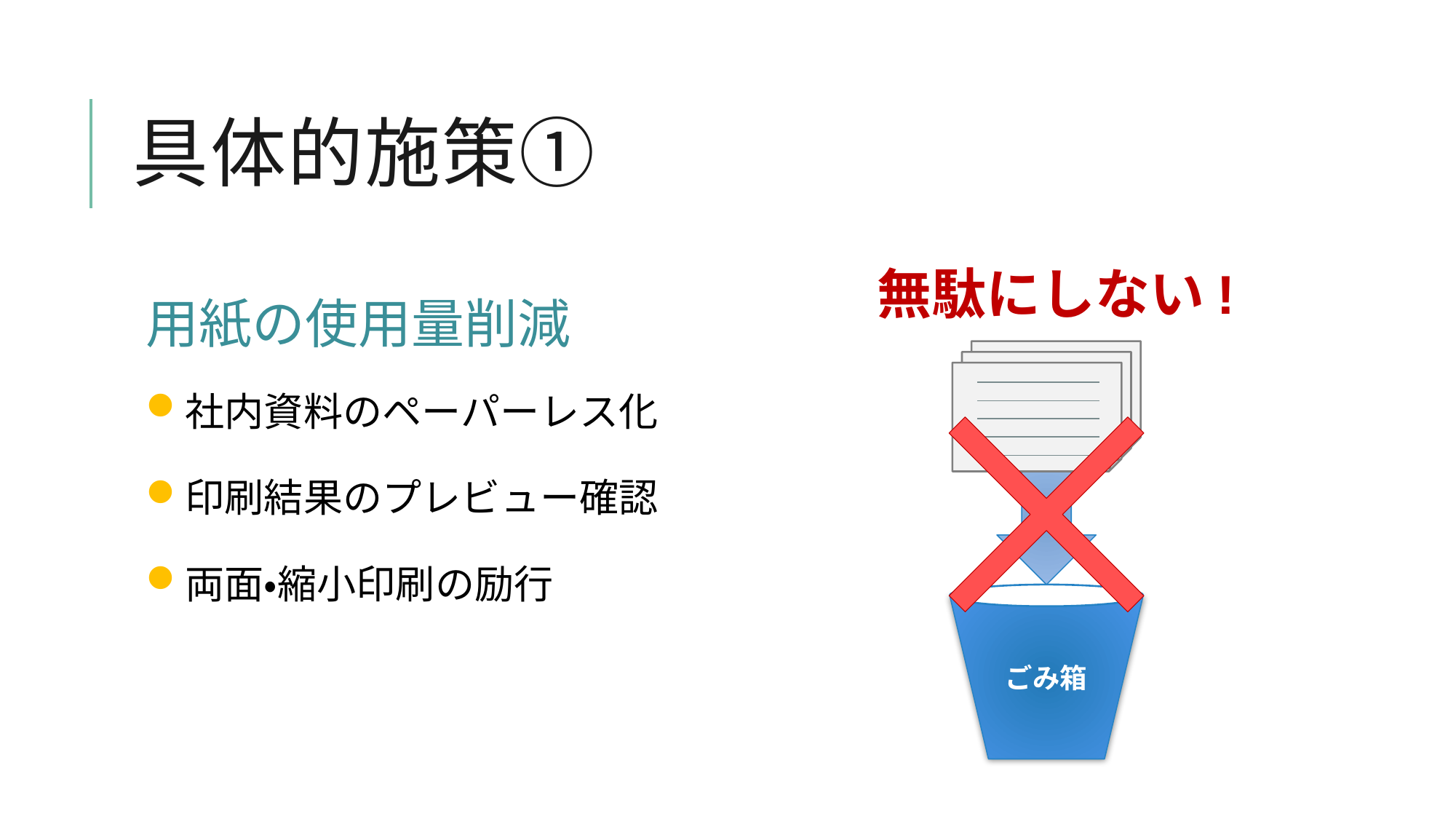

# 具体的施策①
無駄にしない!
用紙の使用量削減
社内資料のペーパーレス化
印刷結果のプレビュー確認
両面・縮小印刷の励行

ごみ箱